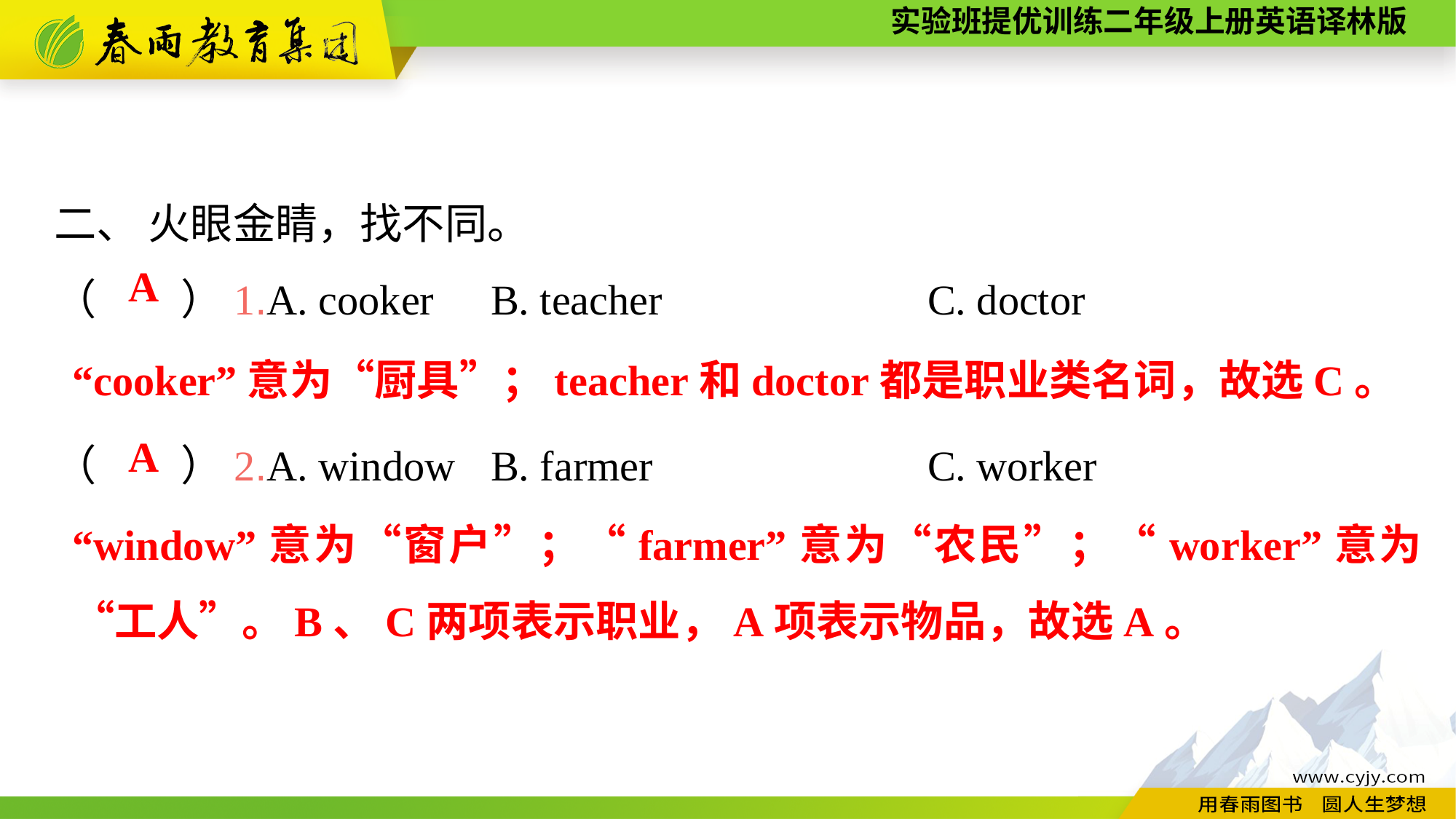

二、 火眼金睛，找不同。
（　　）1.A. cooker	B. teacher			C. doctor
A
“cooker”意为“厨具”；teacher和doctor都是职业类名词，故选C。
（　　）2.A. window	B. farmer			C. worker
A
“window”意为“窗户”；“farmer”意为“农民”；“worker”意为“工人”。B、C两项表示职业，A项表示物品，故选A。